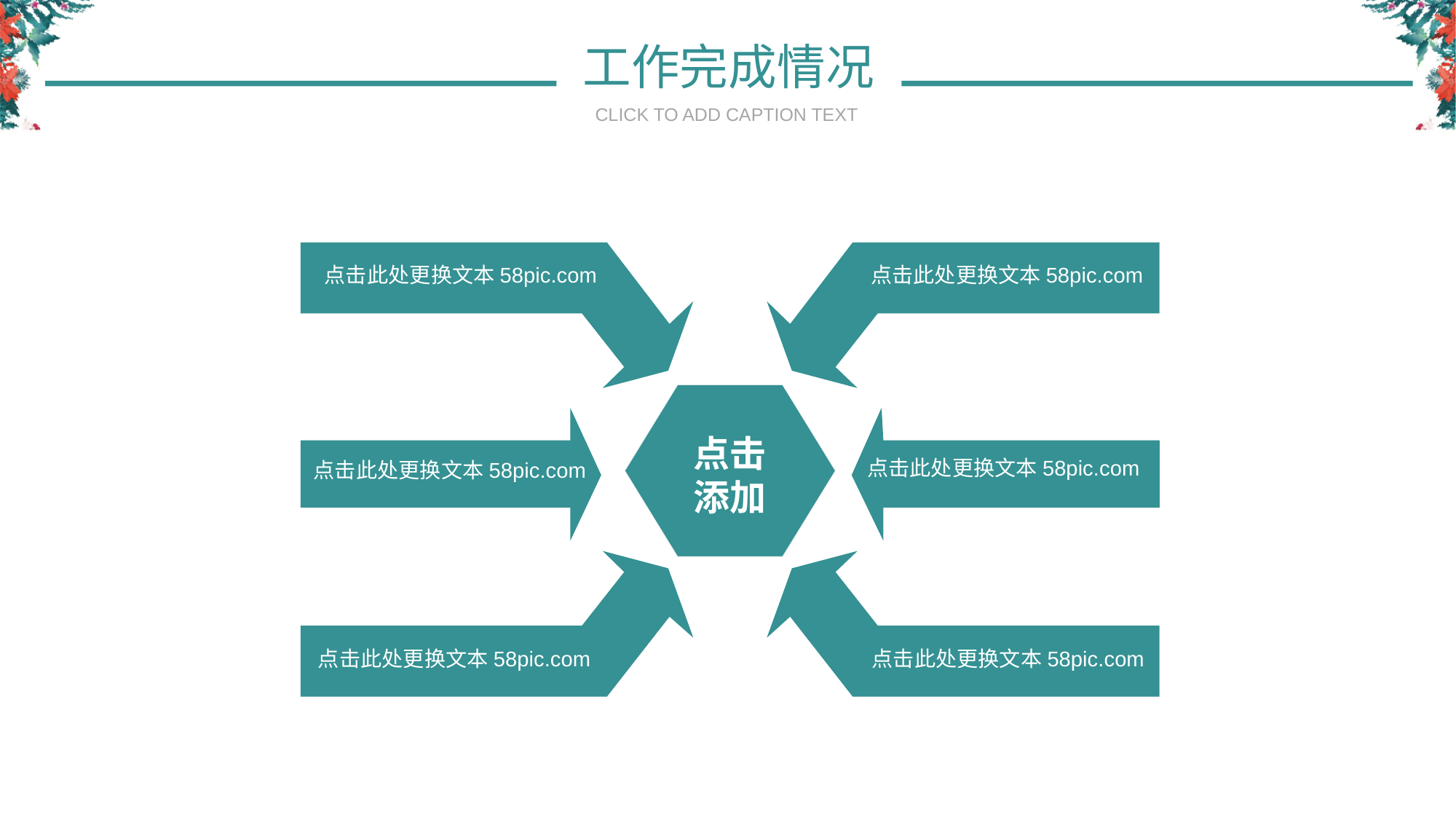

工作完成情况

CLICK TO ADD CAPTION TEXT

点击此处更换文本58pic.com
点击此处更换文本58pic.com

点击
添加

点击此处更换文本58pic.com
点击此处更换文本58pic.com

点击此处更换文本58pic.com
点击此处更换文本58pic.com